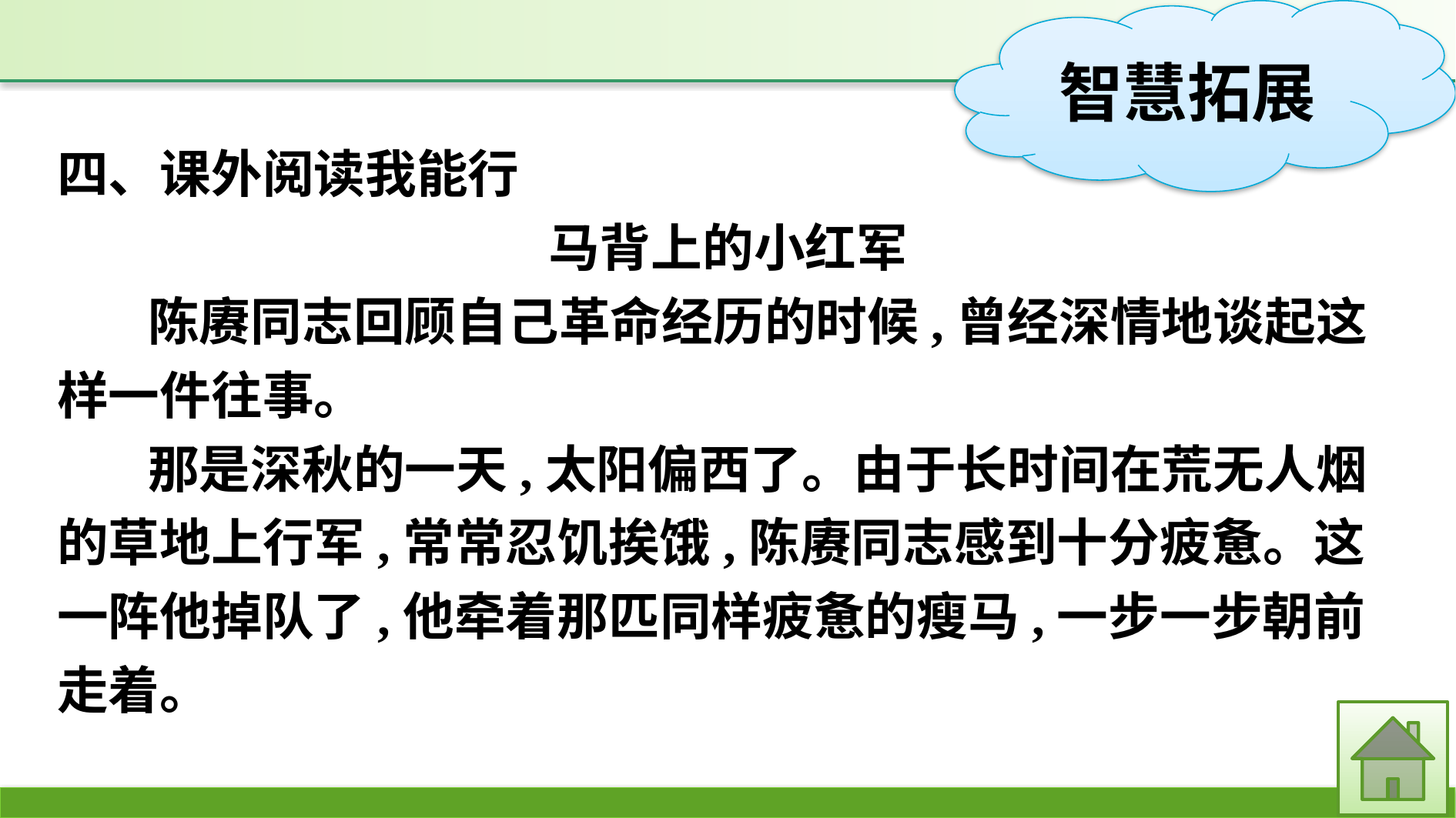

四、课外阅读我能行
马背上的小红军
陈赓同志回顾自己革命经历的时候,曾经深情地谈起这样一件往事。
那是深秋的一天,太阳偏西了。由于长时间在荒无人烟的草地上行军,常常忍饥挨饿,陈赓同志感到十分疲惫。这一阵他掉队了,他牵着那匹同样疲惫的瘦马,一步一步朝前走着。